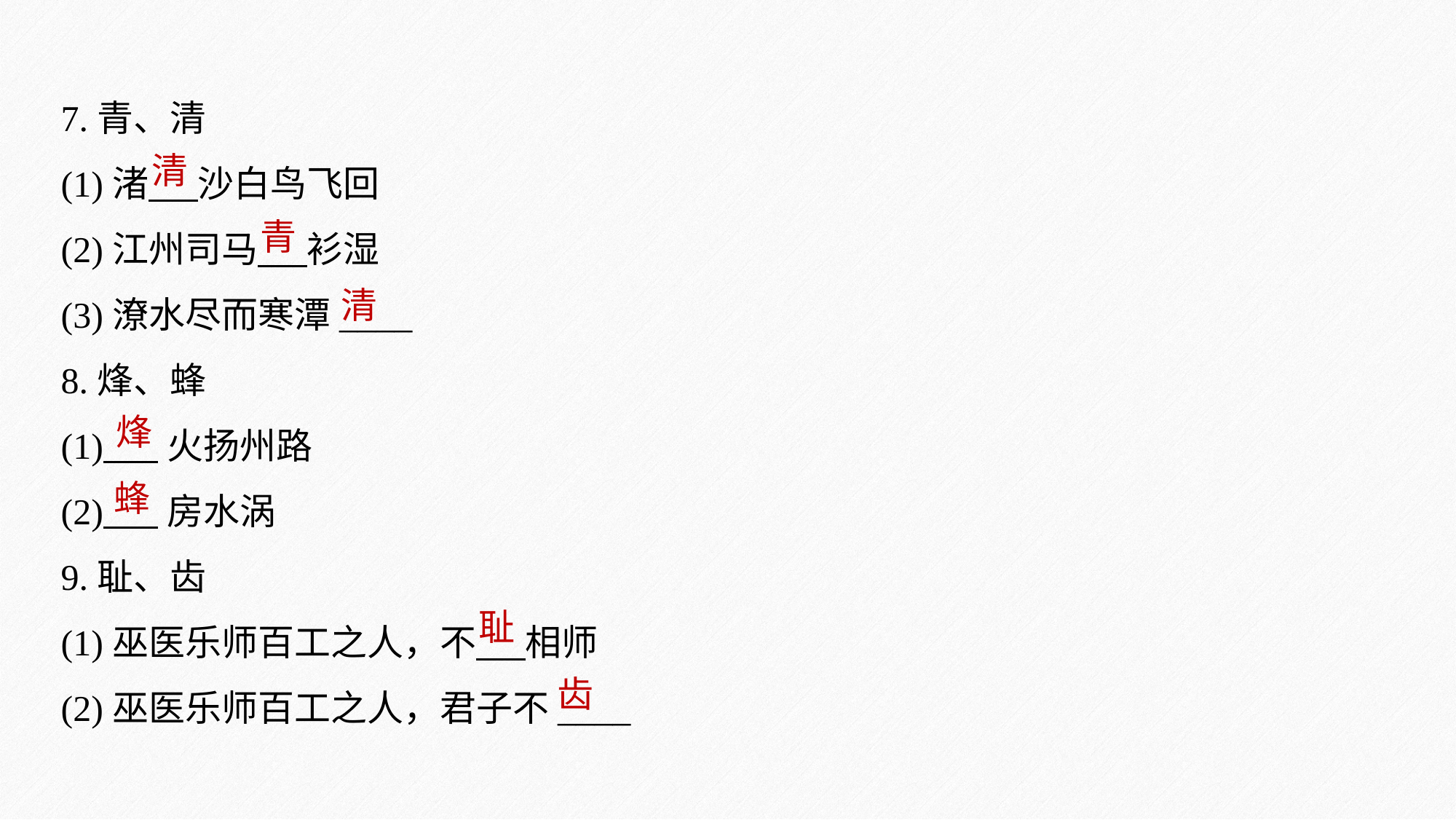

7.青、清
(1)渚      沙白鸟飞回
(2)江州司马      衫湿
(3)潦水尽而寒潭____
8.烽、蜂
(1)      火扬州路
(2)      房水涡
9.耻、齿
(1)巫医乐师百工之人，不      相师
(2)巫医乐师百工之人，君子不____
清
青
清
烽
蜂
耻
齿